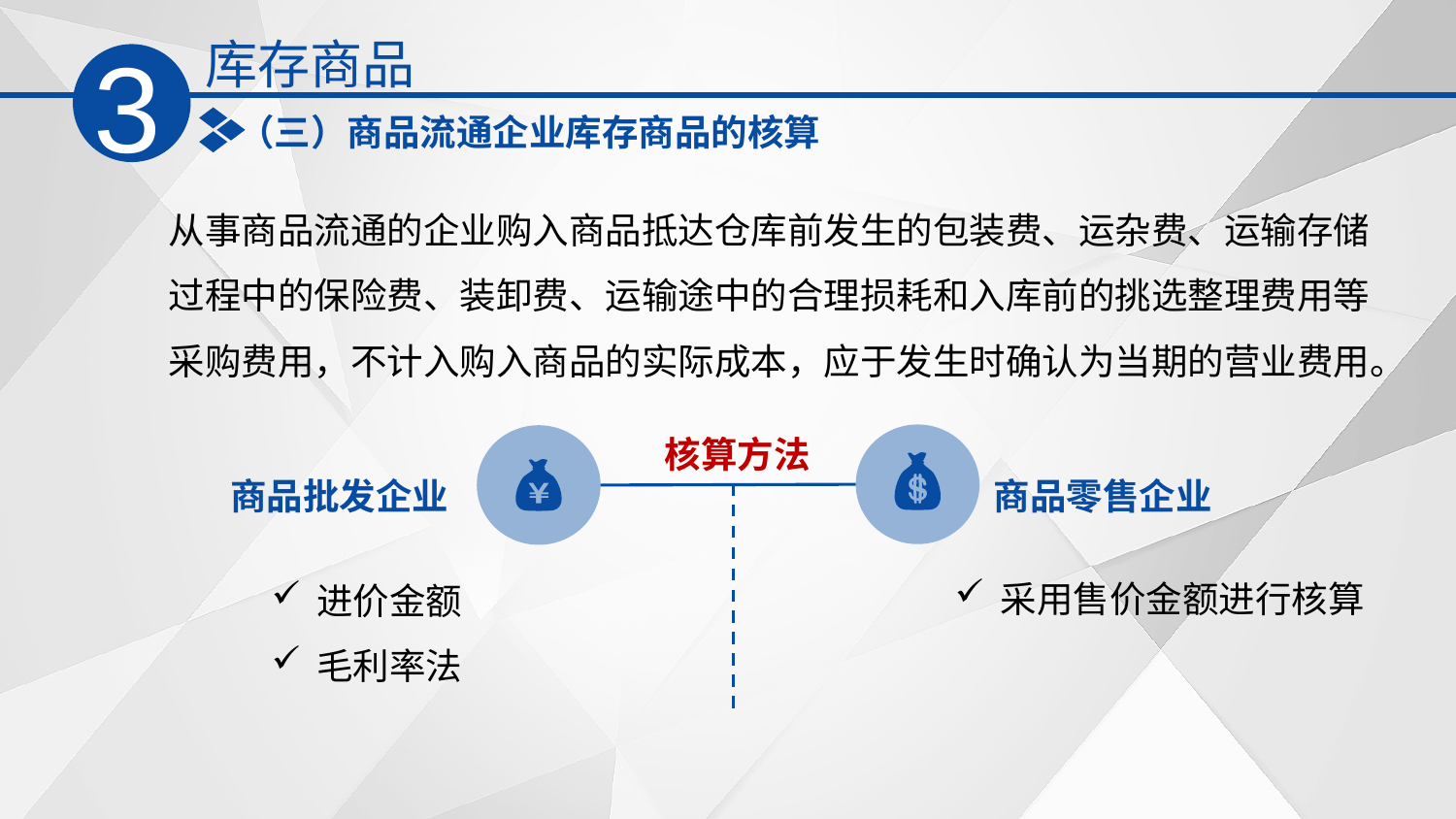

库存商品
3

（三）商品流通企业库存商品的核算

从事商品流通的企业购入商品抵达仓库前发生的包装费、运杂费、运输存储过程中的保险费、装卸费、运输途中的合理损耗和入库前的挑选整理费用等采购费用，不计入购入商品的实际成本，应于发生时确认为当期的营业费用。
核算方法

商品批发企业
商品零售企业
采用售价金额进行核算
进价金额
毛利率法